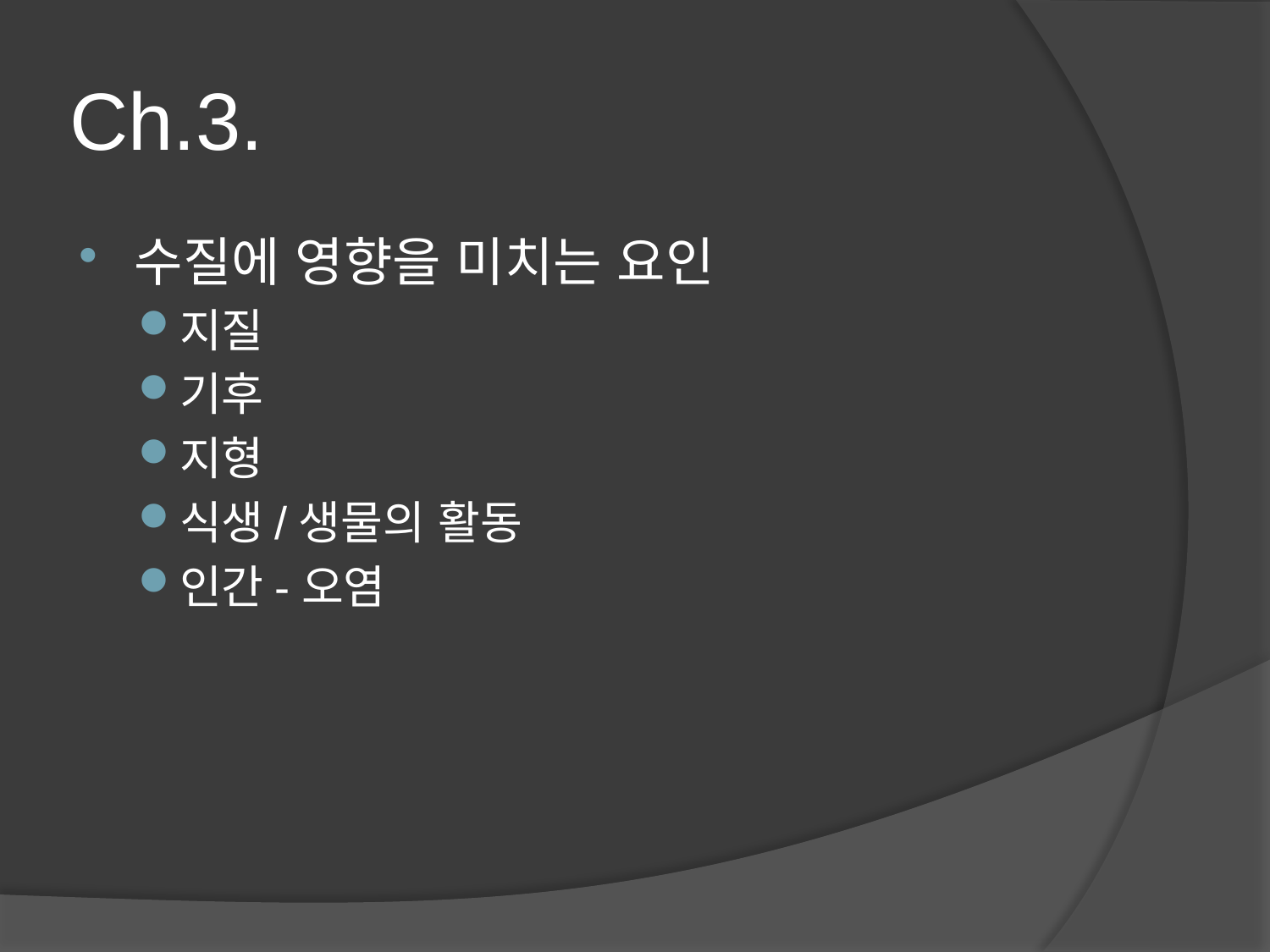

# Ch.3.
수질에 영향을 미치는 요인
지질
기후
지형
식생/생물의 활동
인간-오염